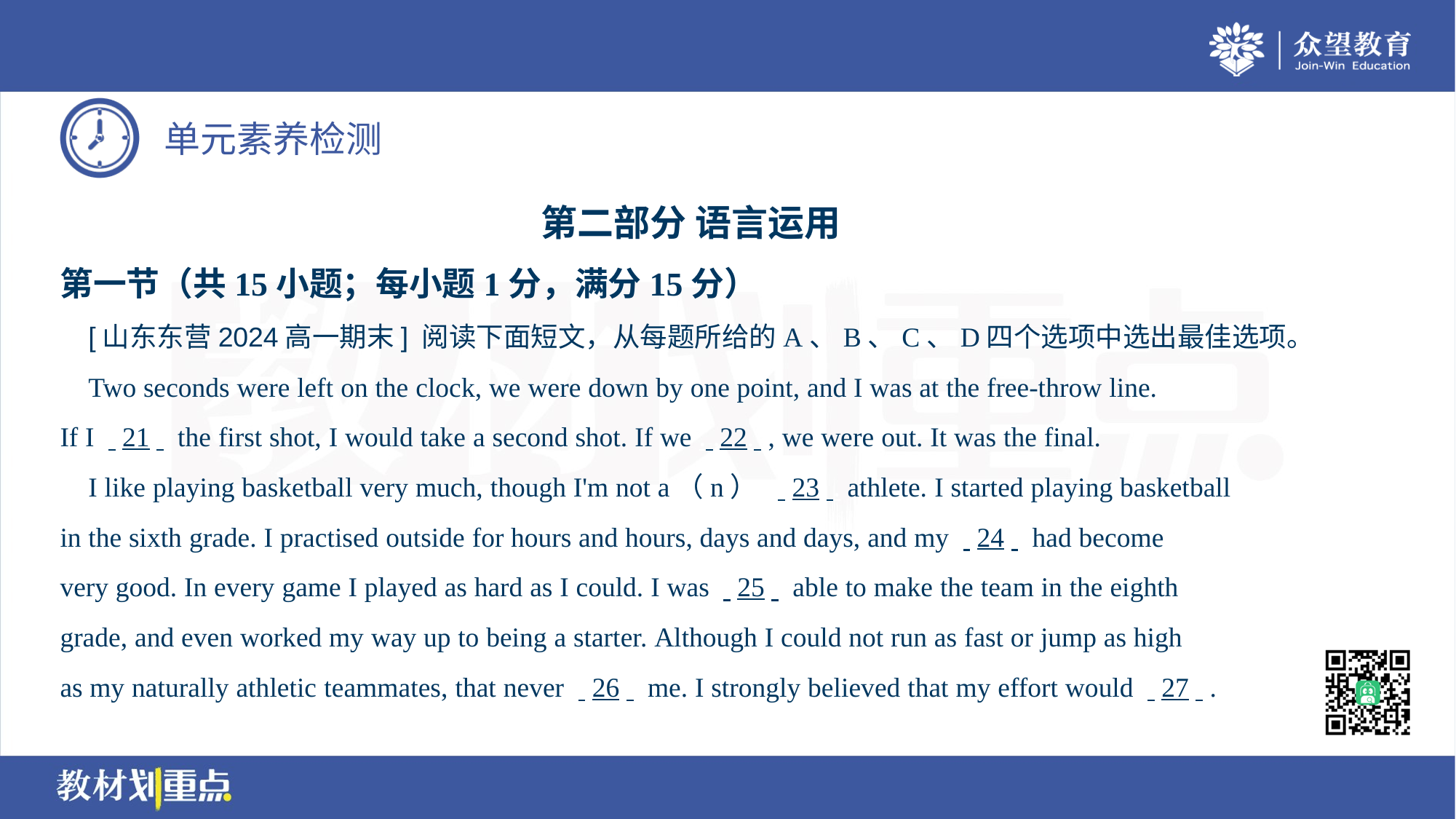

第二部分 语言运用
第一节（共15小题；每小题1分，满分15分）
    [山东东营2024高一期末] 阅读下面短文，从每题所给的A、B、C、D四个选项中选出最佳选项。
    Two seconds were left on the clock, we were down by one point, and I was at the free-throw line.
If I . .21. . the first shot, I would take a second shot. If we . .22. ., we were out. It was the final.
    I like playing basketball very much, though I'm not a（n） . .23. . athlete. I started playing basketball
in the sixth grade. I practised outside for hours and hours, days and days, and my . .24. . had become
very good. In every game I played as hard as I could. I was . .25. . able to make the team in the eighth
grade, and even worked my way up to being a starter. Although I could not run as fast or jump as high
as my naturally athletic teammates, that never . .26. . me. I strongly believed that my effort would . .27. ..